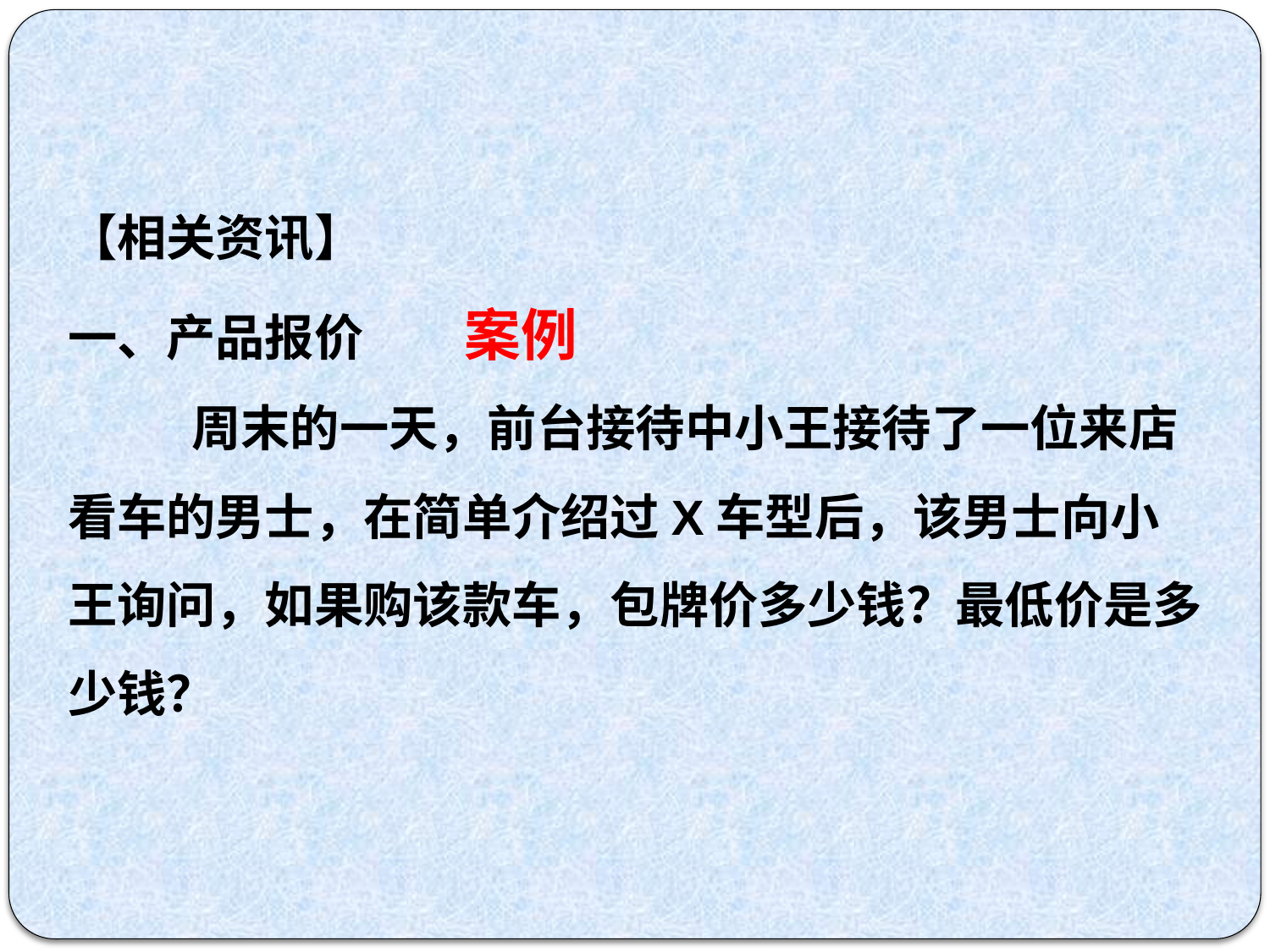

【相关资讯】
一、产品报价         案例
          周末的一天，前台接待中小王接待了一位来店看车的男士，在简单介绍过X车型后，该男士向小王询问，如果购该款车，包牌价多少钱？最低价是多少钱？